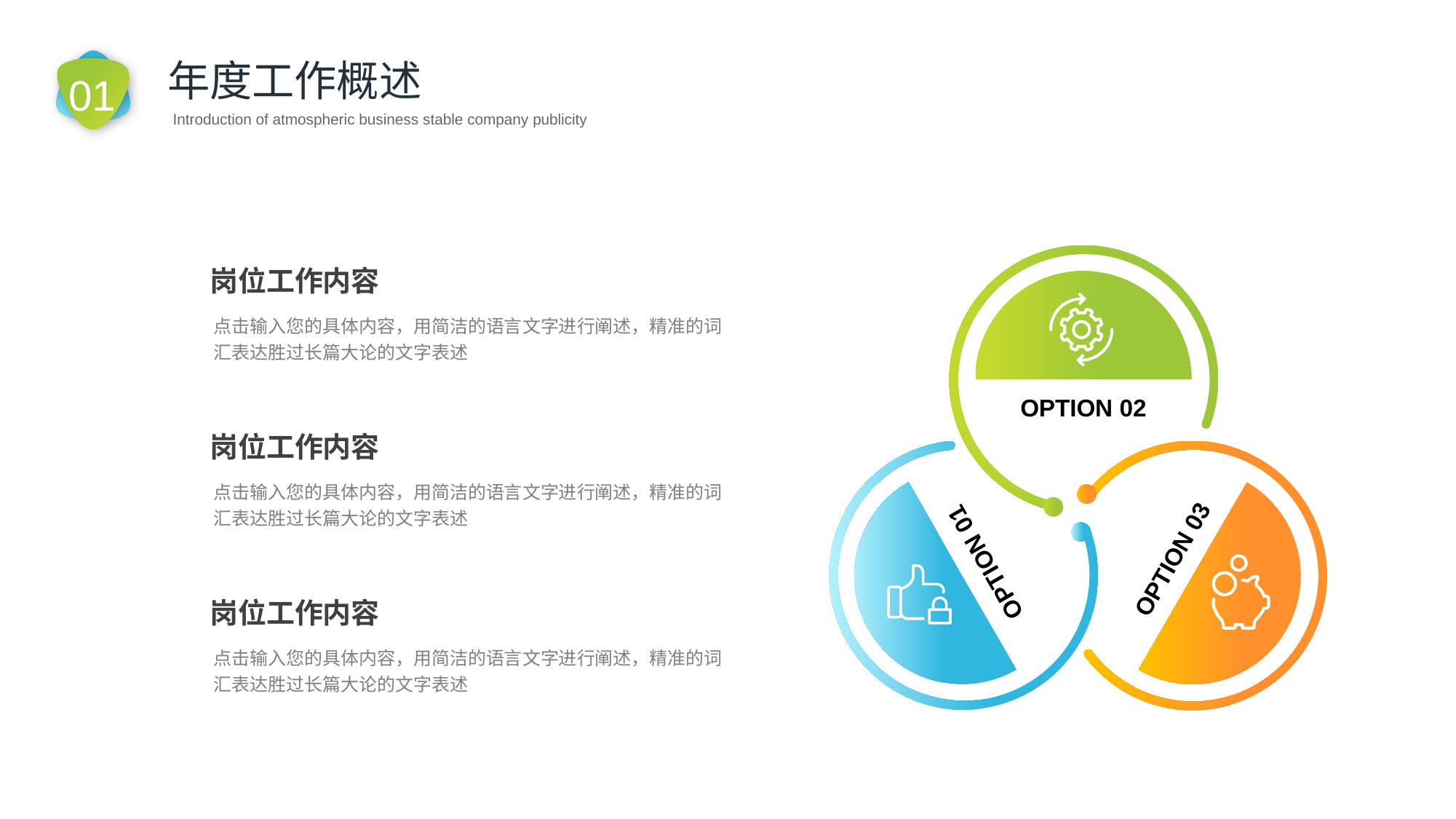

01

年度工作概述
Introduction of atmospheric business stable company publicity

OPTION 02

OPTION 03
OPTION 01

岗位工作内容
点击输入您的具体内容，用简洁的语言文字进行阐述，精准的词汇表达胜过长篇大论的文字表述
岗位工作内容
点击输入您的具体内容，用简洁的语言文字进行阐述，精准的词汇表达胜过长篇大论的文字表述
岗位工作内容
点击输入您的具体内容，用简洁的语言文字进行阐述，精准的词汇表达胜过长篇大论的文字表述